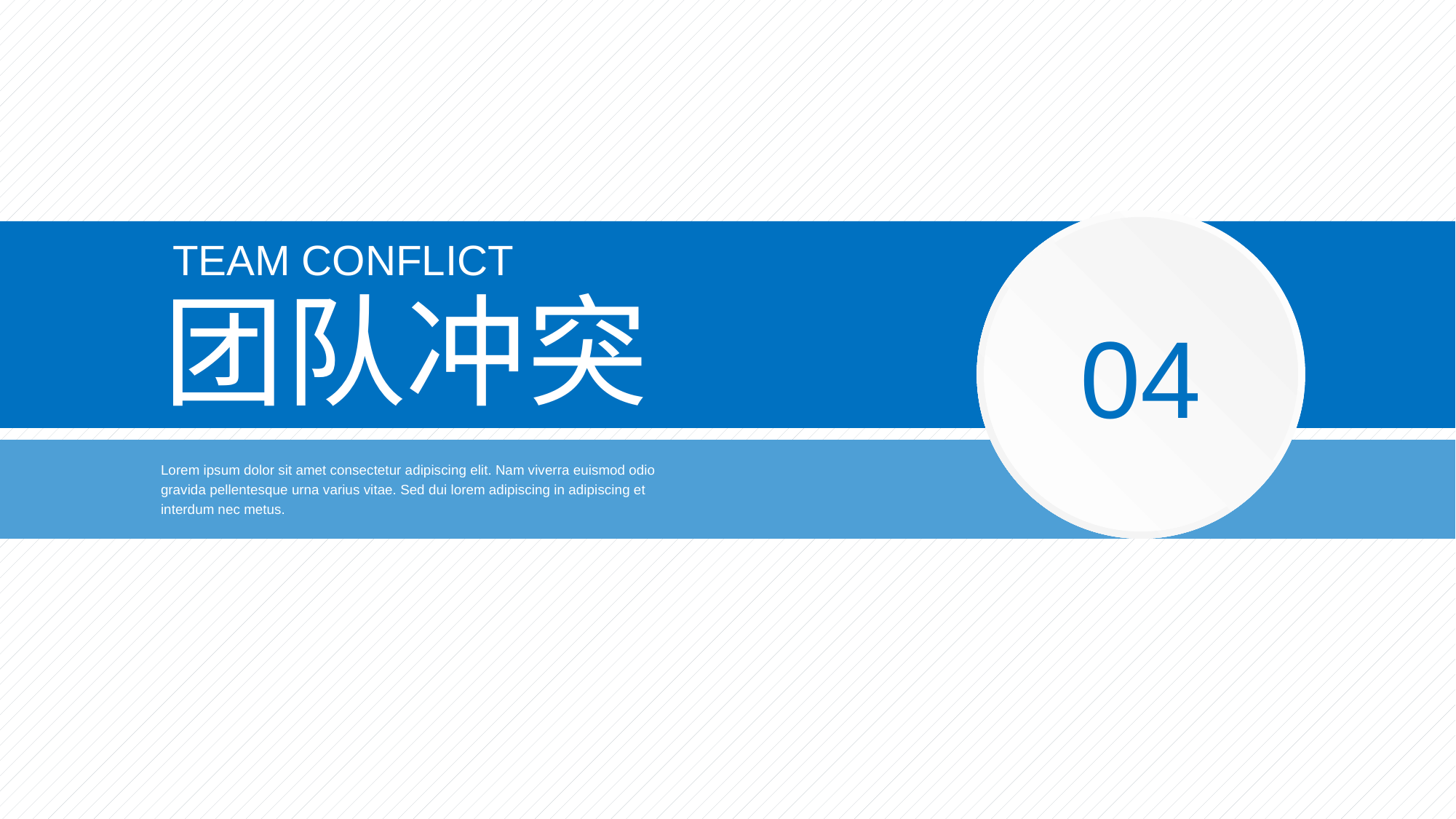

04

TEAM CONFLICT
团队冲突

Lorem ipsum dolor sit amet consectetur adipiscing elit. Nam viverra euismod odio gravida pellentesque urna varius vitae. Sed dui lorem adipiscing in adipiscing et interdum nec metus.